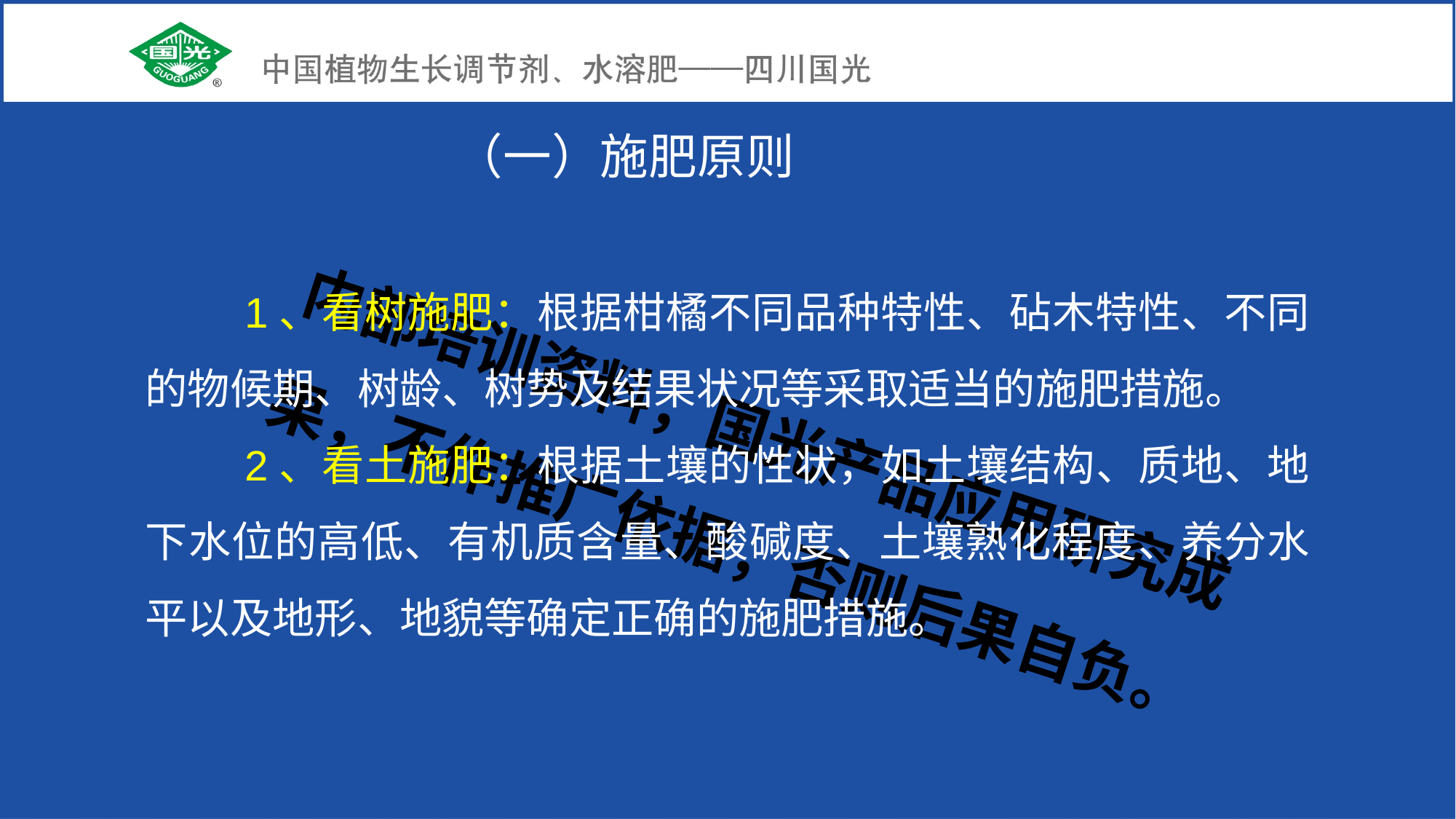

（一）施肥原则
        1、看树施肥：根据柑橘不同品种特性、砧木特性、不同的物候期、树龄、树势及结果状况等采取适当的施肥措施。
        2、看土施肥：根据土壤的性状，如土壤结构、质地、地下水位的高低、有机质含量、酸碱度、土壤熟化程度、养分水平以及地形、地貌等确定正确的施肥措施。